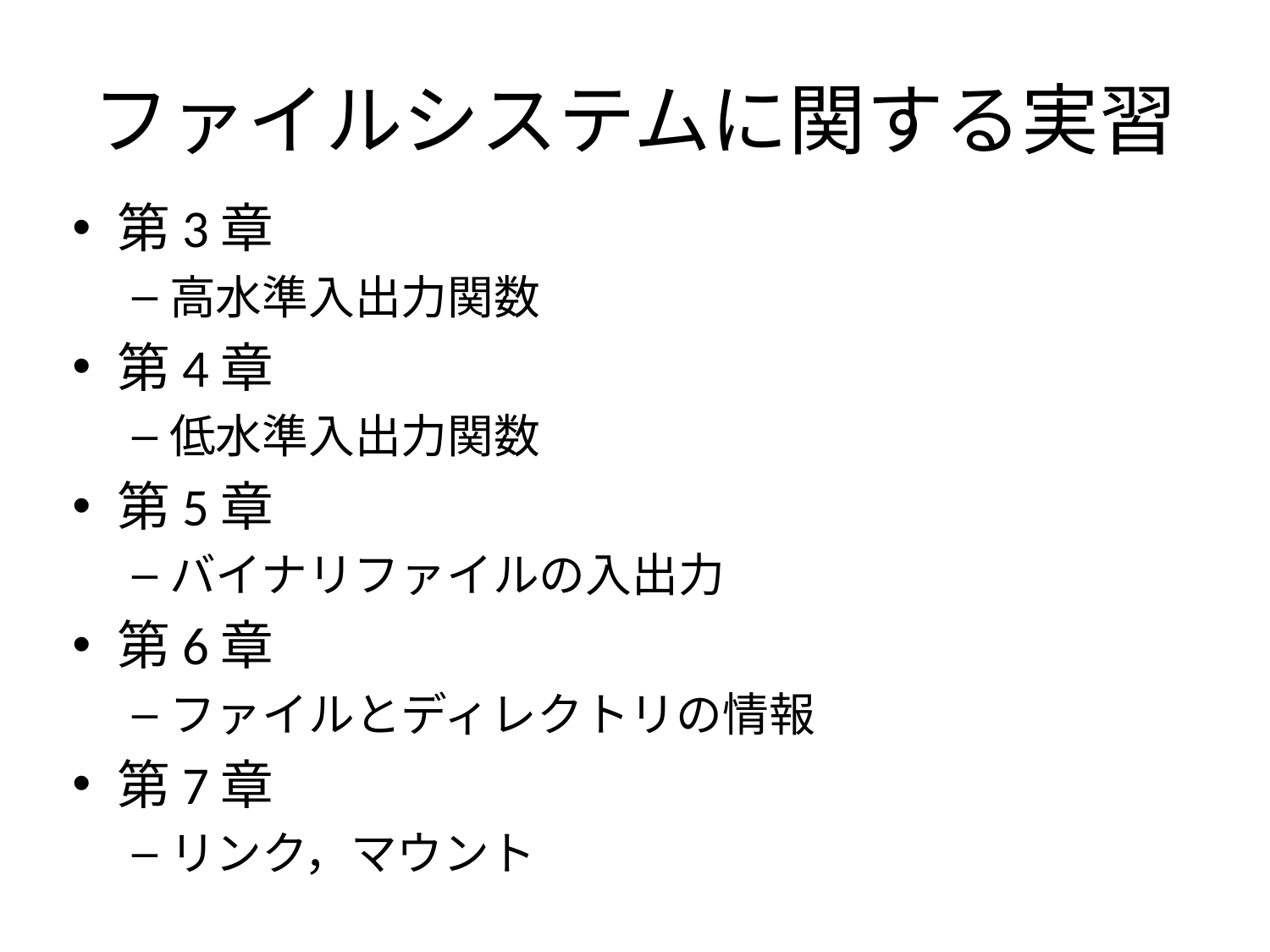

# ファイルシステムに関する実習
第3章
高水準入出力関数
第4章
低水準入出力関数
第5章
バイナリファイルの入出力
第6章
ファイルとディレクトリの情報
第7章
リンク，マウント